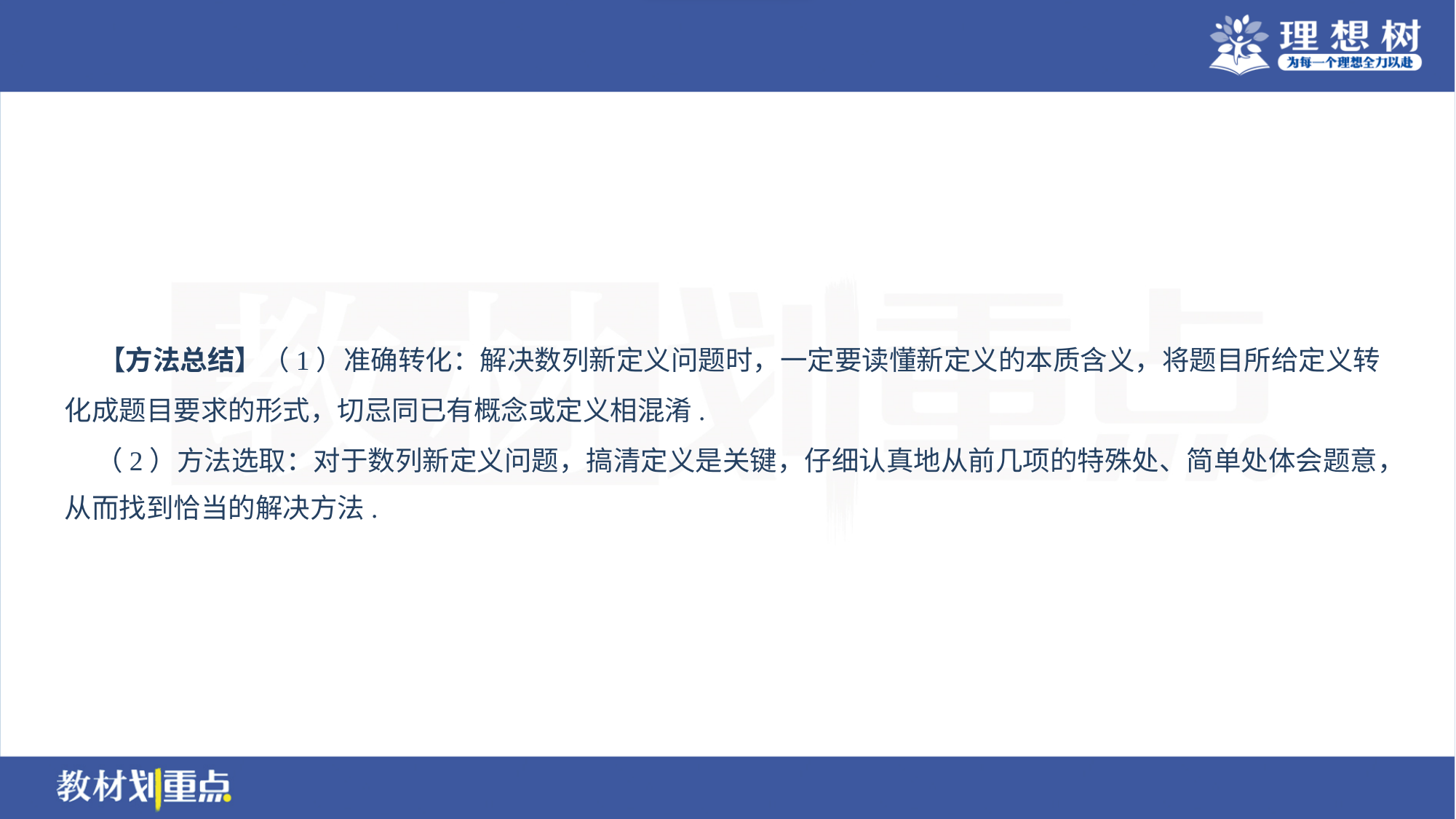

【方法总结】（1）准确转化：解决数列新定义问题时，一定要读懂新定义的本质含义，将题目所给定义转
化成题目要求的形式，切忌同已有概念或定义相混淆.
    （2）方法选取：对于数列新定义问题，搞清定义是关键，仔细认真地从前几项的特殊处、简单处体会题意，
从而找到恰当的解决方法.